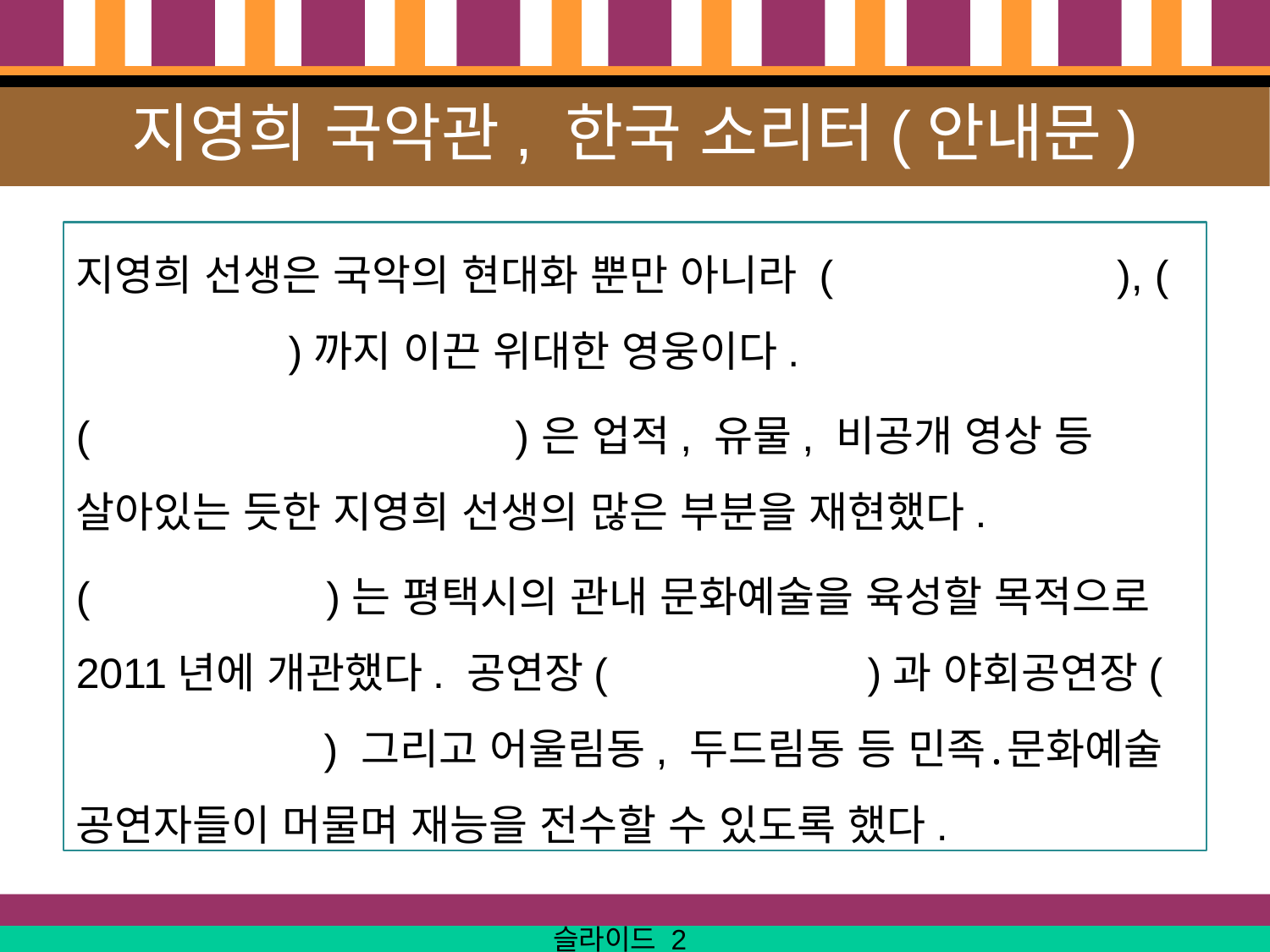

# 지영희 국악관, 한국 소리터(안내문)
지영희 선생은 국악의 현대화 뿐만 아니라 (                        ), (                     )까지 이끈 위대한 영웅이다.
(                                    )은 업적, 유물, 비공개 영상 등 살아있는 듯한 지영희 선생의 많은 부분을 재현했다.
(                    )는 평택시의 관내 문화예술을 육성할 목적으로 2011년에 개관했다. 공연장(                      )과 야회공연장(                        ) 그리고 어울림동, 두드림동 등 민족․문화예술 공연자들이 머물며 재능을 전수할 수 있도록 했다.
슬라이드 2